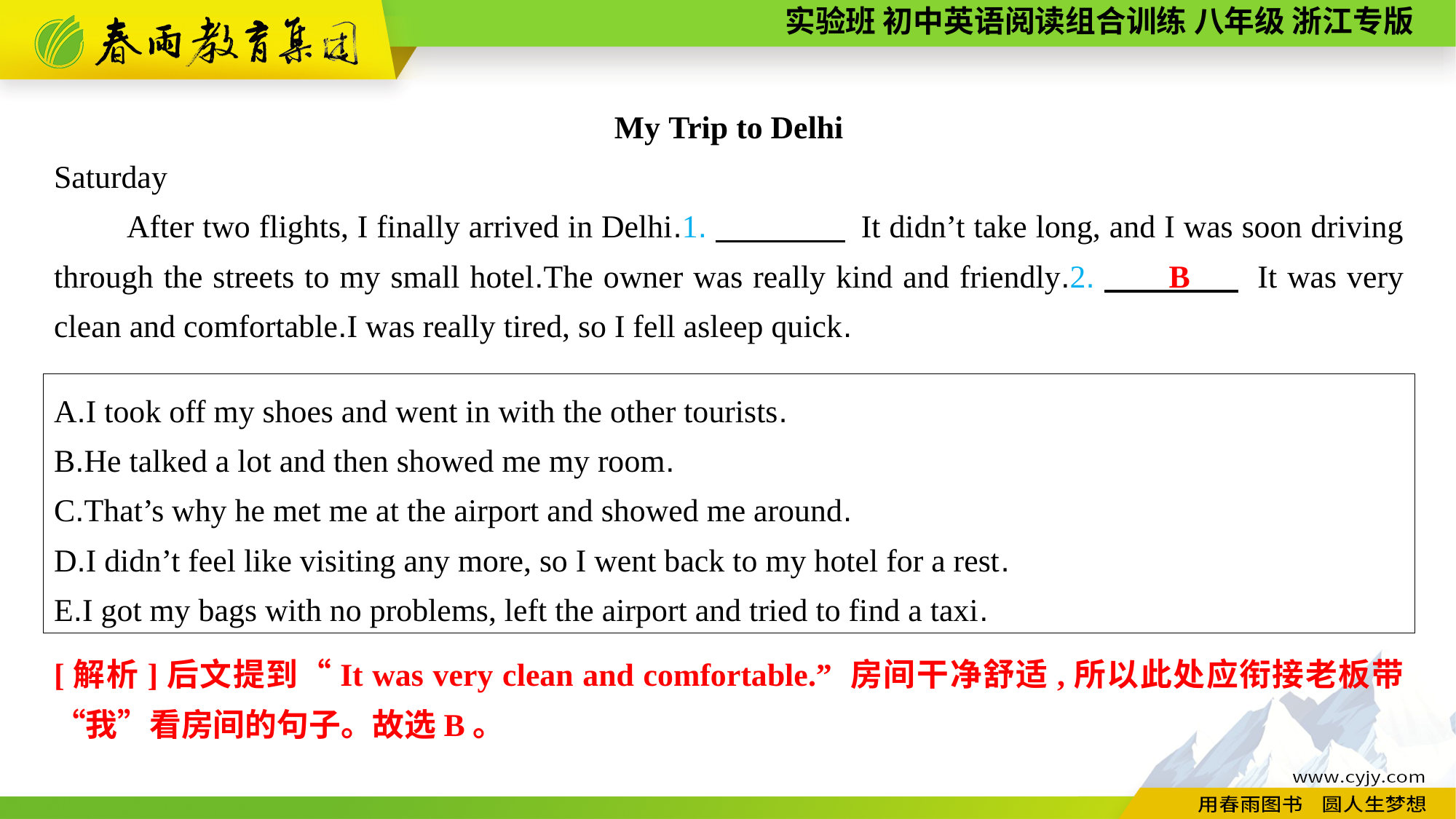

My Trip to Delhi
Saturday
After two flights, I finally arrived in Delhi.1.　　　　 It didn’t take long, and I was soon driving through the streets to my small hotel.The owner was really kind and friendly.2.　　　　 It was very clean and comfortable.I was really tired, so I fell asleep quick.
B
A.I took off my shoes and went in with the other tourists.
B.He talked a lot and then showed me my room.
C.That’s why he met me at the airport and showed me around.
D.I didn’t feel like visiting any more, so I went back to my hotel for a rest.
E.I got my bags with no problems, left the airport and tried to find a taxi.
[解析]后文提到“It was very clean and comfortable.” 房间干净舒适,所以此处应衔接老板带“我”看房间的句子。故选B。